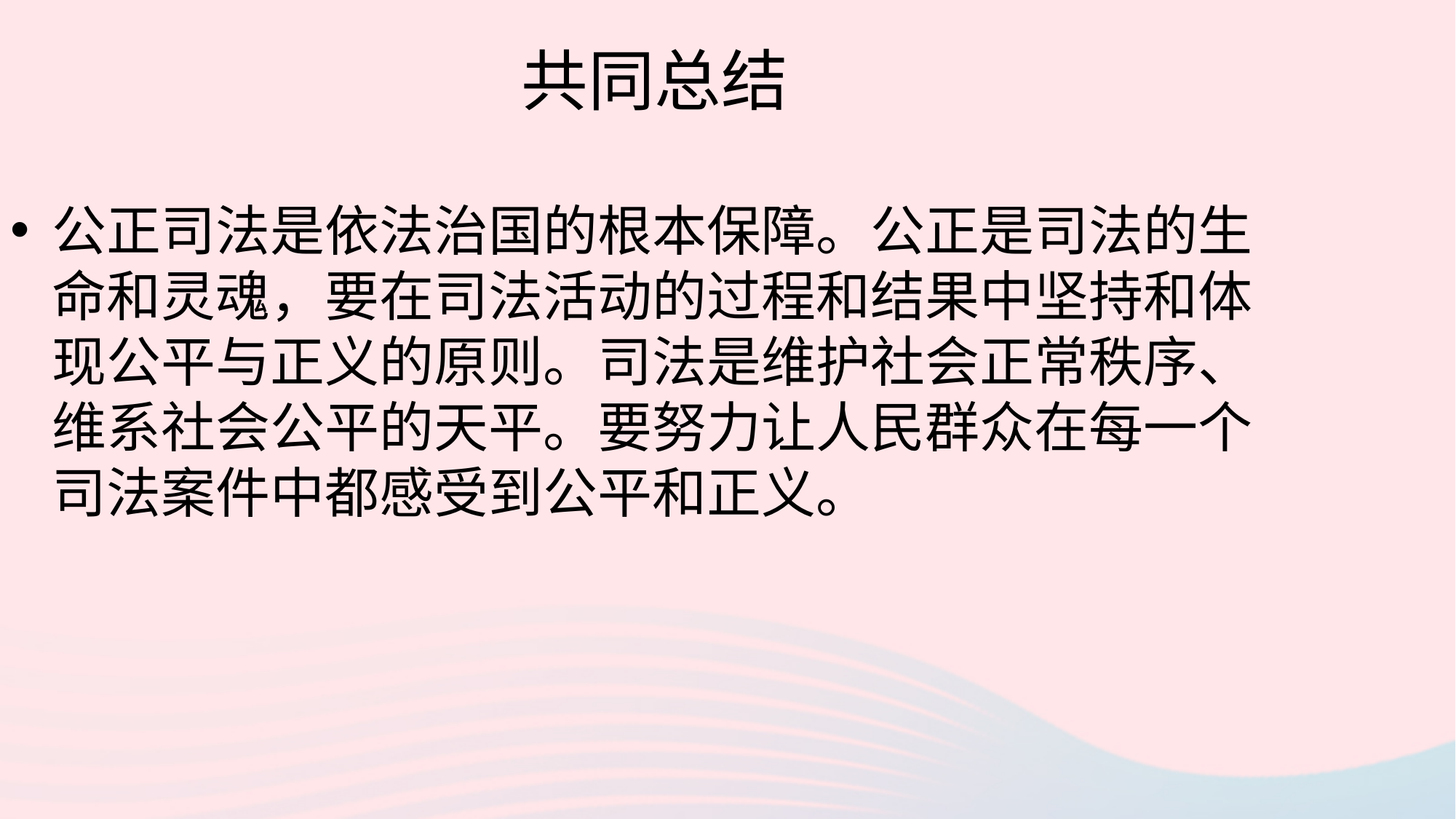

共同总结
公正司法是依法治国的根本保障。公正是司法的生命和灵魂，要在司法活动的过程和结果中坚持和体现公平与正义的原则。司法是维护社会正常秩序、维系社会公平的天平。要努力让人民群众在每一个司法案件中都感受到公平和正义。